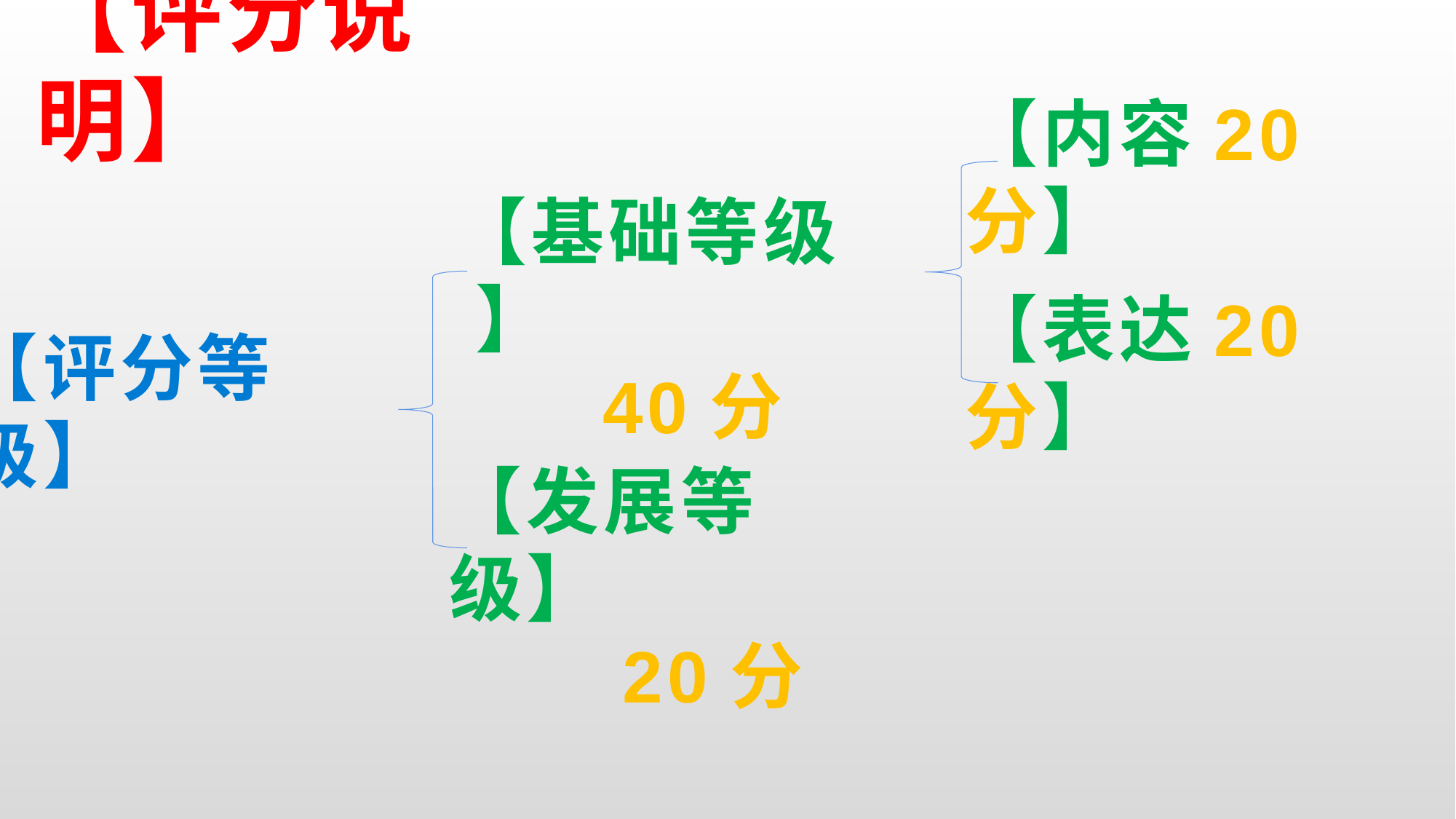

# 【评分说明】
【内容20分】

【基础等级 】
      40分

【表达20分】
【评分等级】
【发展等级】
       20分